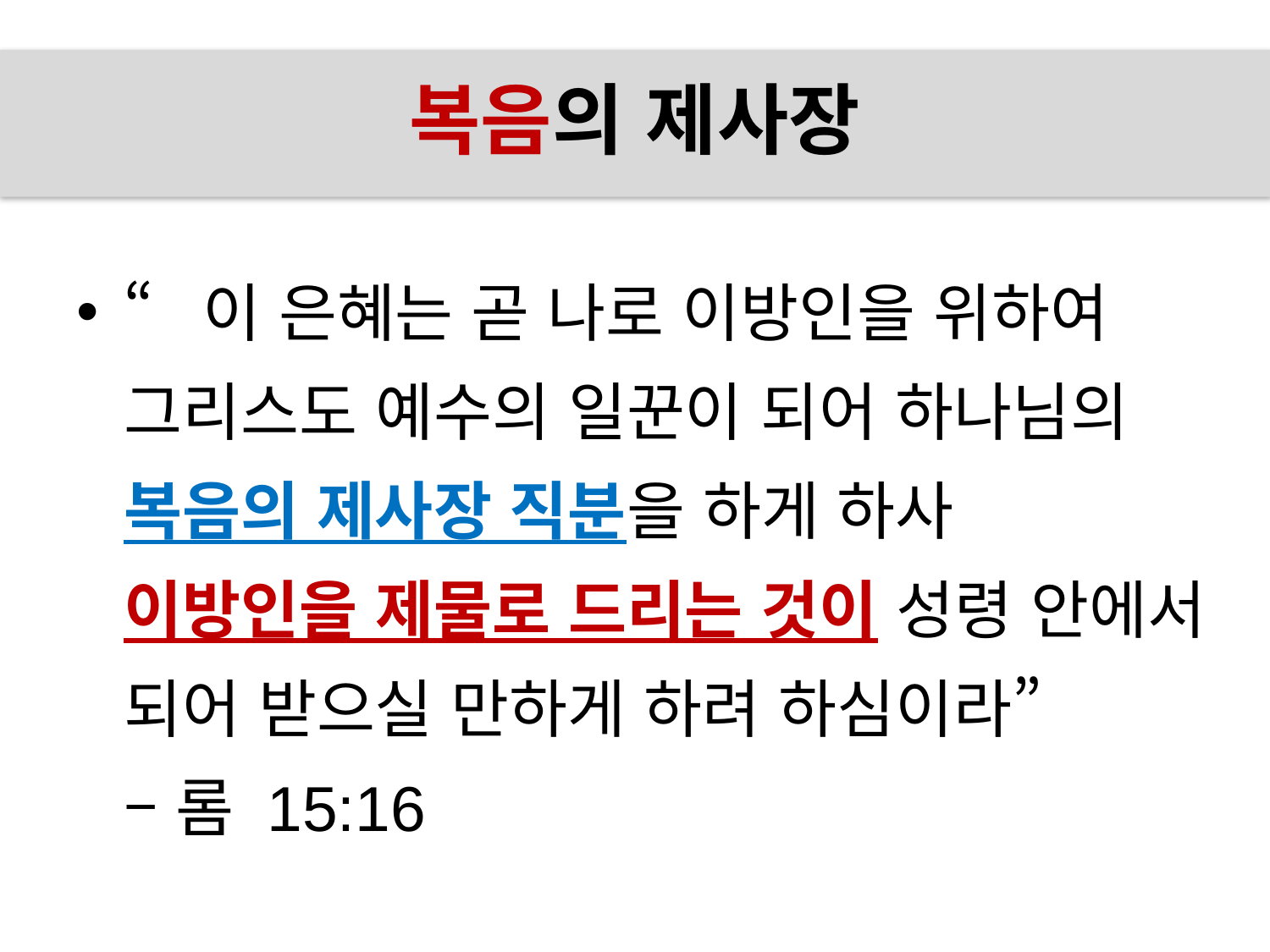

# 복음의 제사장

“이 은혜는 곧 나로 이방인을 위하여 
그리스도 예수의 일꾼이 되어 하나님의
복음의 제사장 직분을 하게 하사
이방인을 제물로 드리는 것이 성령 안에서 되어 받으실 만하게 하려 하심이라”
– 롬 15:16